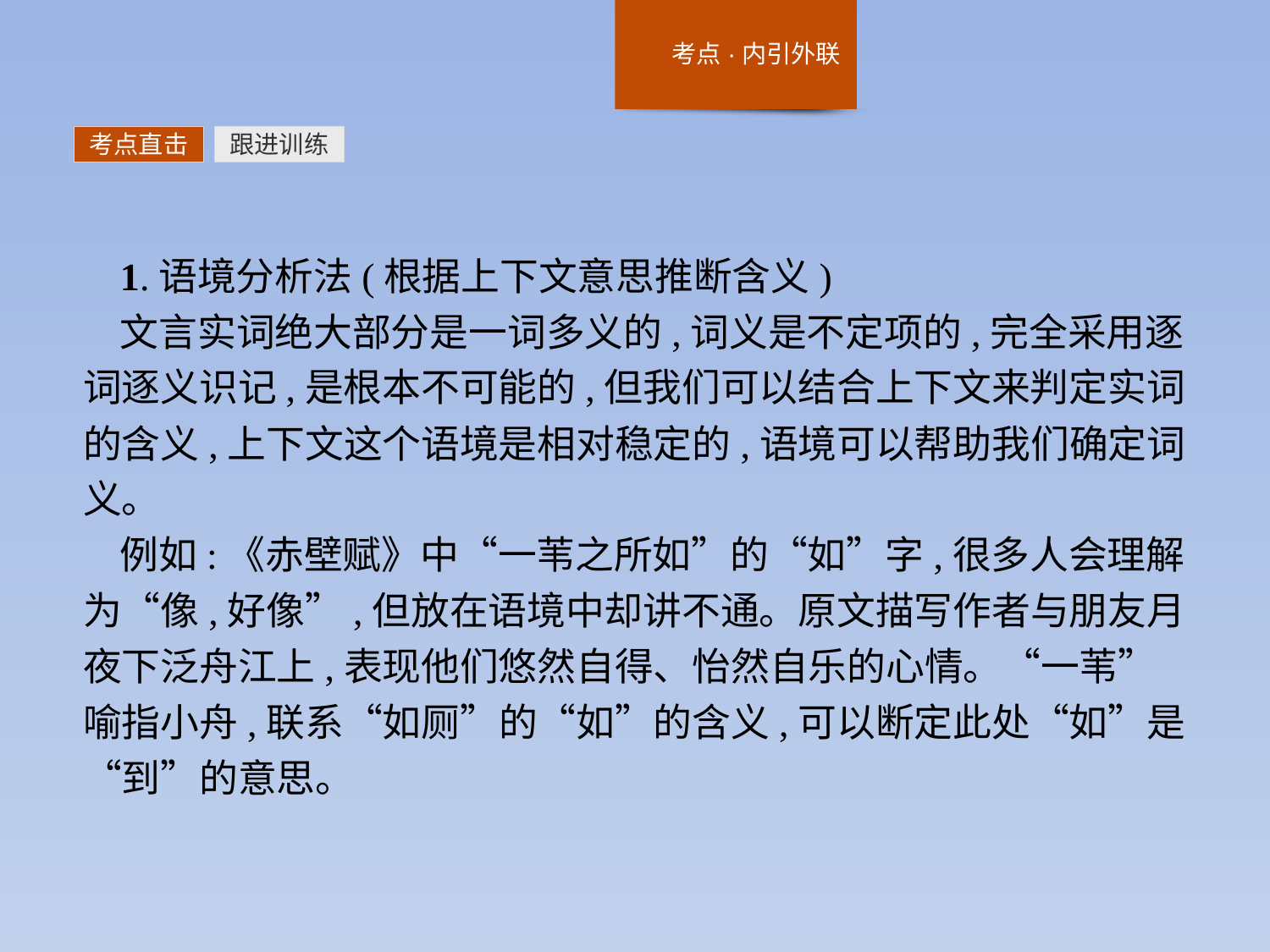

考点直击
跟进训练
1.语境分析法(根据上下文意思推断含义)
文言实词绝大部分是一词多义的,词义是不定项的,完全采用逐词逐义识记,是根本不可能的,但我们可以结合上下文来判定实词的含义,上下文这个语境是相对稳定的,语境可以帮助我们确定词义。
例如:《赤壁赋》中“一苇之所如”的“如”字,很多人会理解为“像,好像”,但放在语境中却讲不通。原文描写作者与朋友月夜下泛舟江上,表现他们悠然自得、怡然自乐的心情。“一苇”喻指小舟,联系“如厕”的“如”的含义,可以断定此处“如”是“到”的意思。